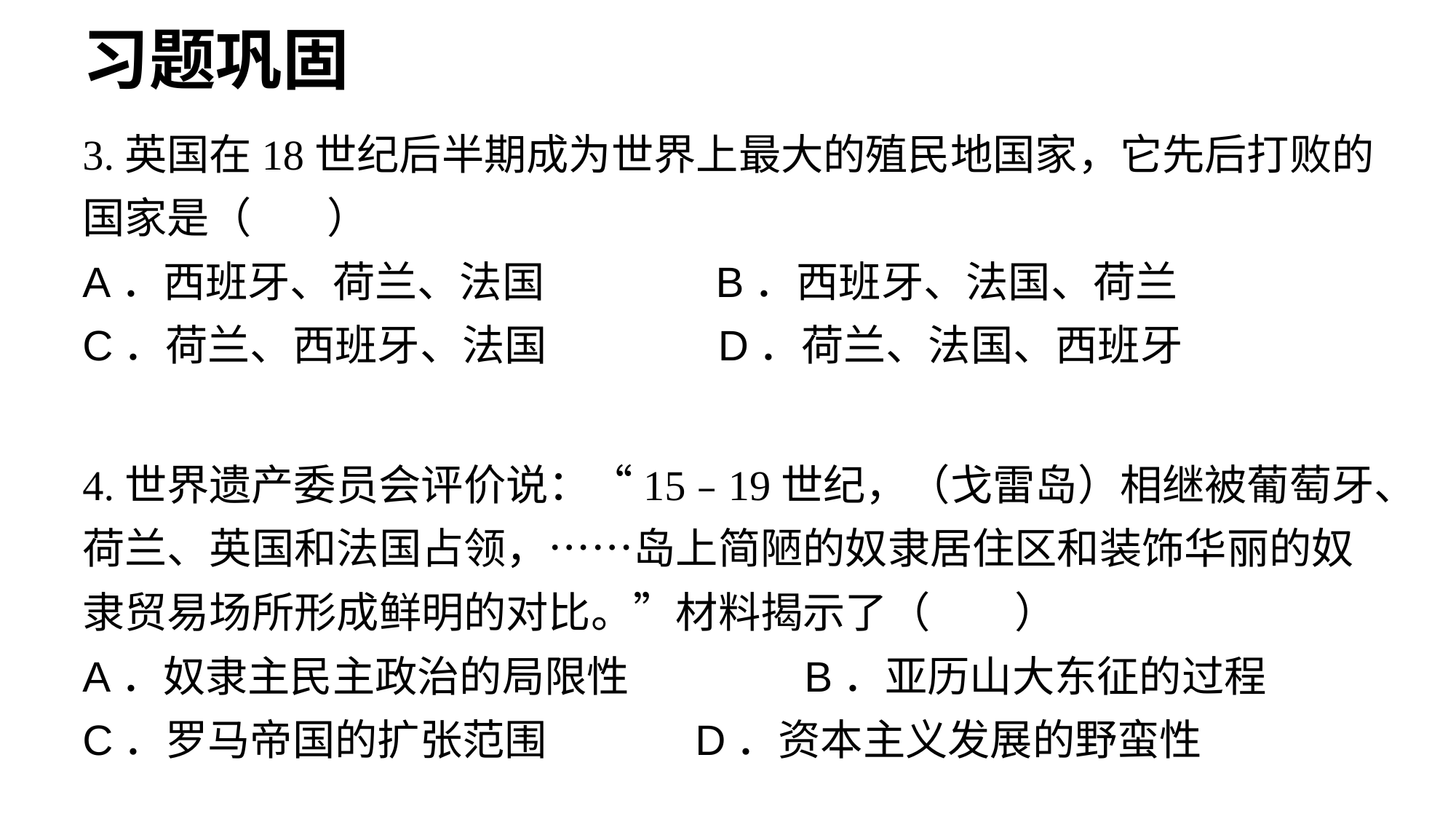

习题巩固
3.英国在18世纪后半期成为世界上最大的殖民地国家，它先后打败的国家是（        ）
A．西班牙、荷兰、法国                 B．西班牙、法国、荷兰
C．荷兰、西班牙、法国                 D．荷兰、法国、西班牙

4.世界遗产委员会评价说：“15﹣19世纪，（戈雷岛）相继被葡萄牙、荷兰、英国和法国占领，……岛上简陋的奴隶居住区和装饰华丽的奴隶贸易场所形成鲜明的对比。”材料揭示了（　　）
A．奴隶主民主政治的局限性	      B．亚历山大东征的过程
C．罗马帝国的扩张范围	      D．资本主义发展的野蛮性